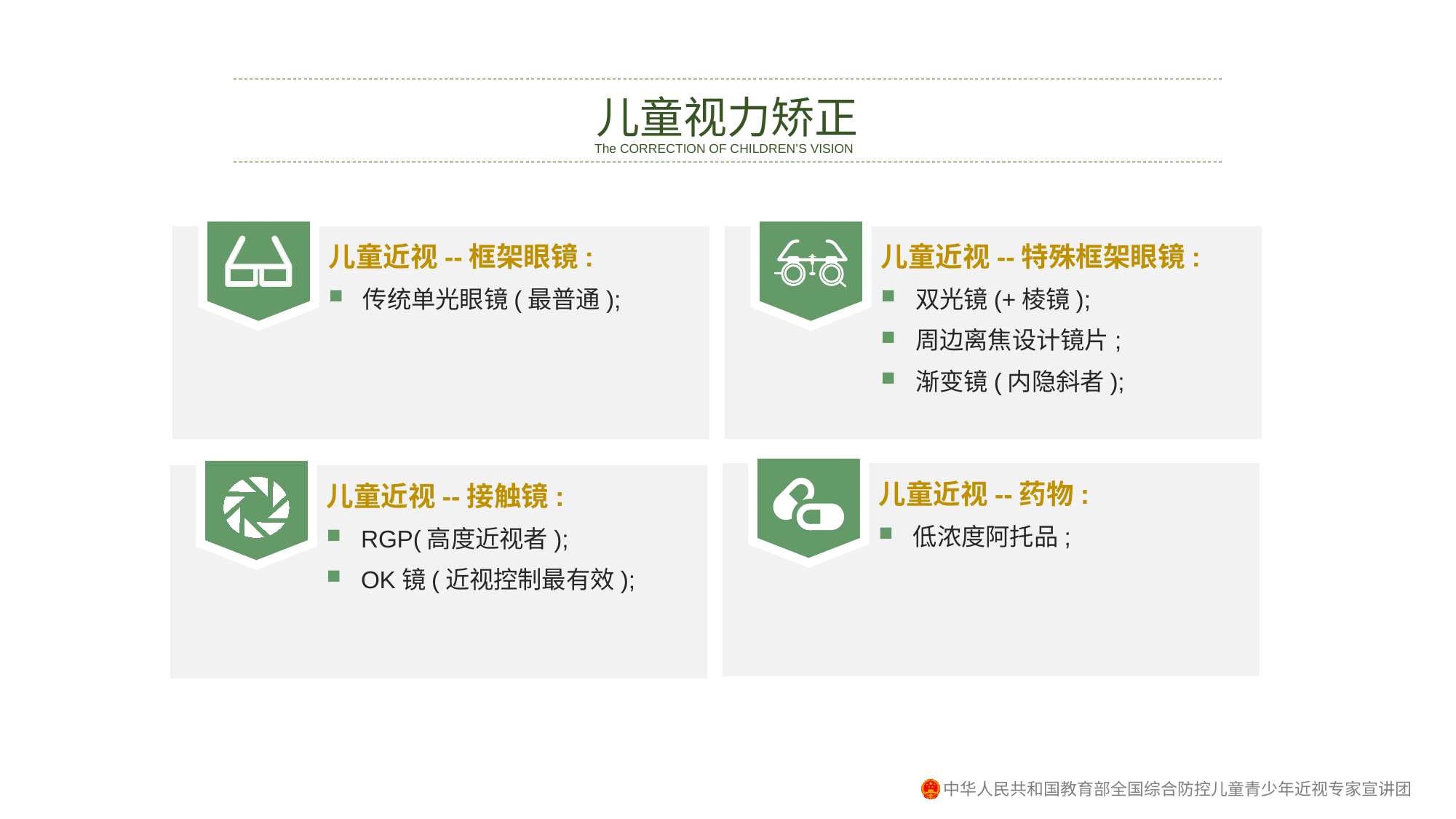

儿童视力矫正

The CORRECTION OF CHILDREN’S VISION

儿童近视--框架眼镜:
传统单光眼镜(最普通);

儿童近视--特殊框架眼镜:
双光镜(+棱镜);
周边离焦设计镜片;
渐变镜(内隐斜者);

儿童近视--药物:
低浓度阿托品;

儿童近视--接触镜:
RGP(高度近视者);
OK镜(近视控制最有效);